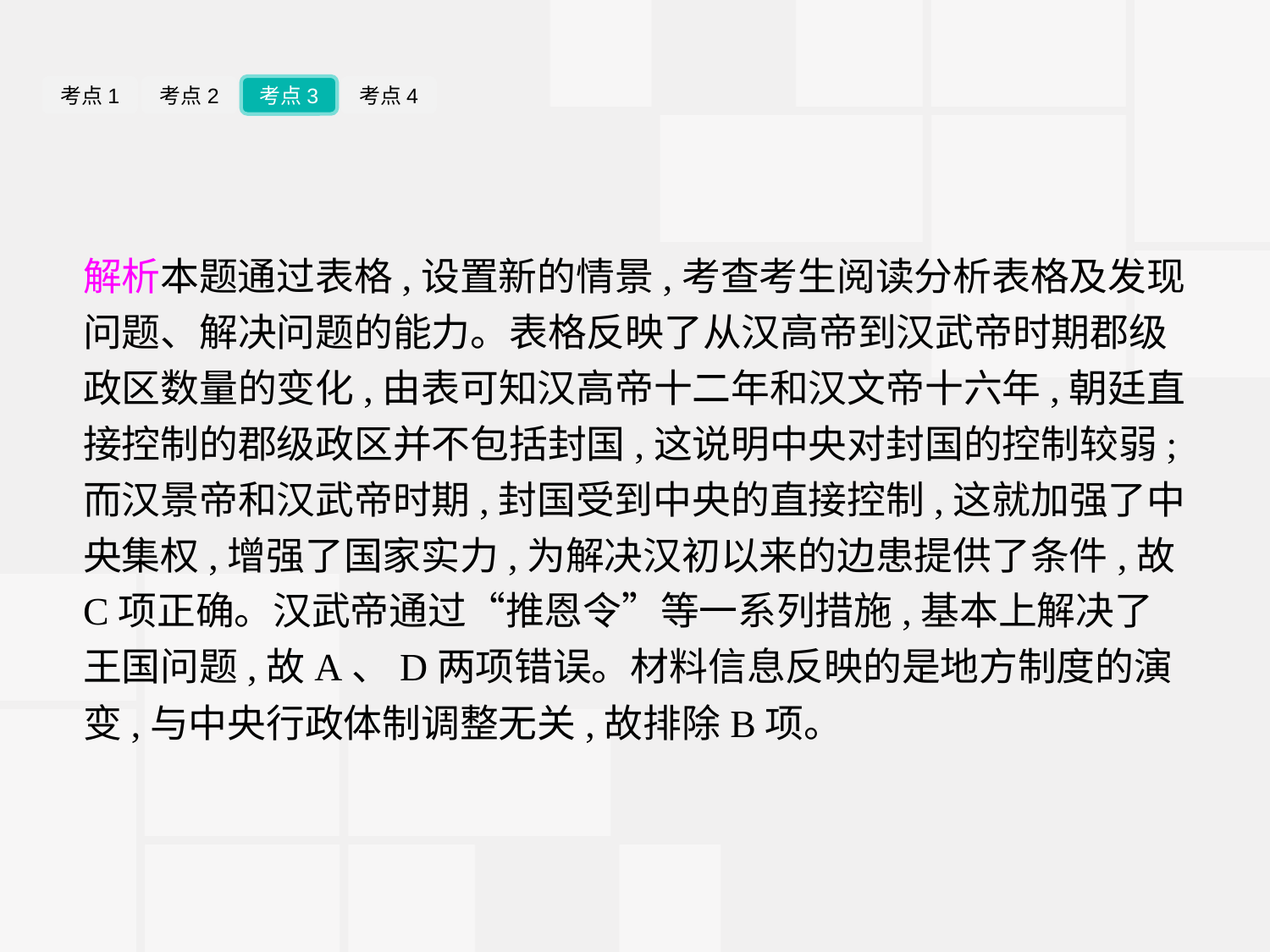

考点1
考点2
考点3
考点4
解析本题通过表格,设置新的情景,考查考生阅读分析表格及发现问题、解决问题的能力。表格反映了从汉高帝到汉武帝时期郡级政区数量的变化,由表可知汉高帝十二年和汉文帝十六年,朝廷直接控制的郡级政区并不包括封国,这说明中央对封国的控制较弱;而汉景帝和汉武帝时期,封国受到中央的直接控制,这就加强了中央集权,增强了国家实力,为解决汉初以来的边患提供了条件,故C项正确。汉武帝通过“推恩令”等一系列措施,基本上解决了王国问题,故A、D两项错误。材料信息反映的是地方制度的演变,与中央行政体制调整无关,故排除B项。